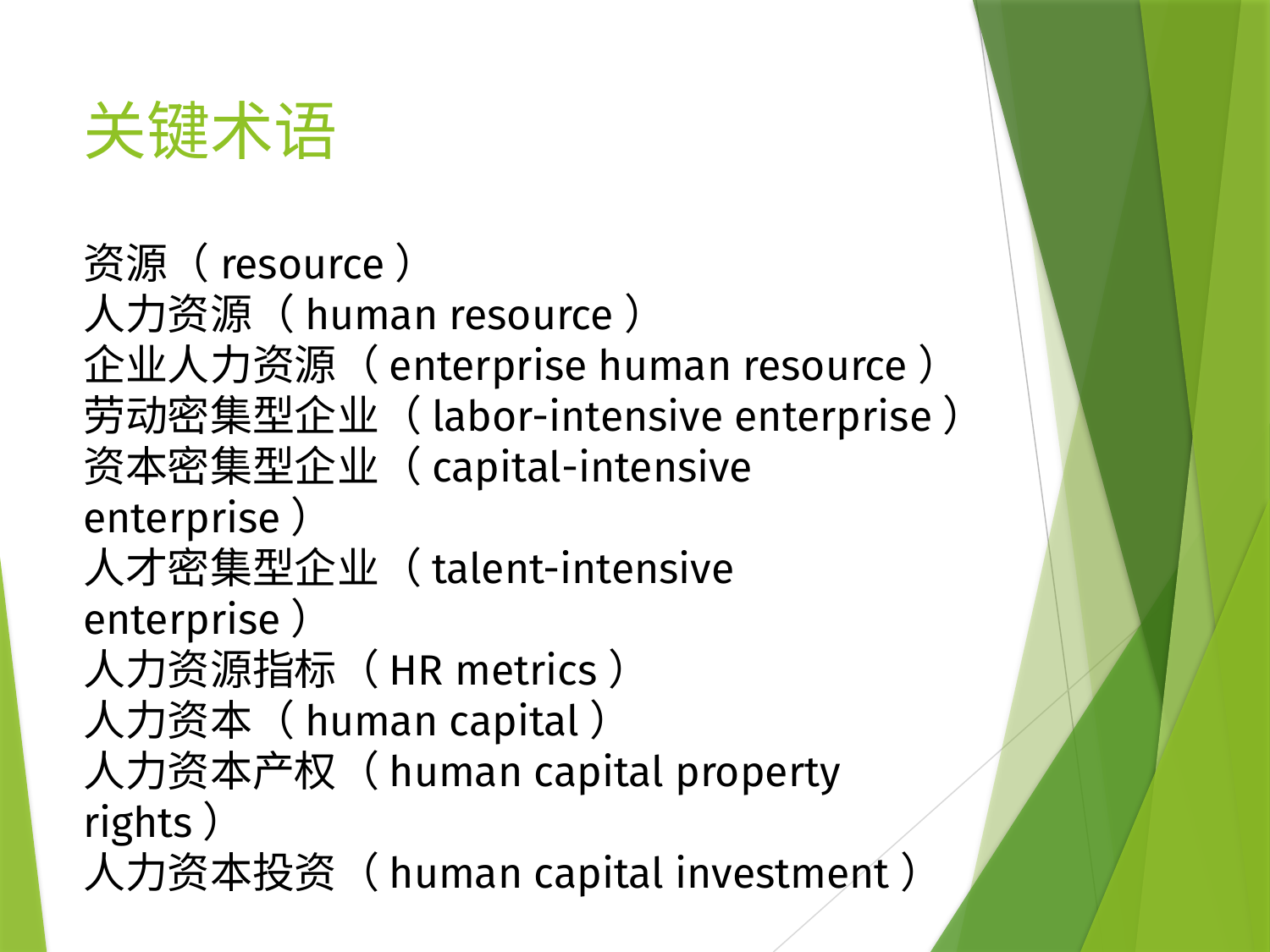

# 关键术语
资源（resource）
人力资源（human resource）
企业人力资源（enterprise human resource）
劳动密集型企业（labor-intensive enterprise）
资本密集型企业（capital-intensive enterprise）
人才密集型企业（talent-intensive enterprise）
人力资源指标（HR metrics）
人力资本（human capital）
人力资本产权（human capital property rights）
人力资本投资（human capital investment）